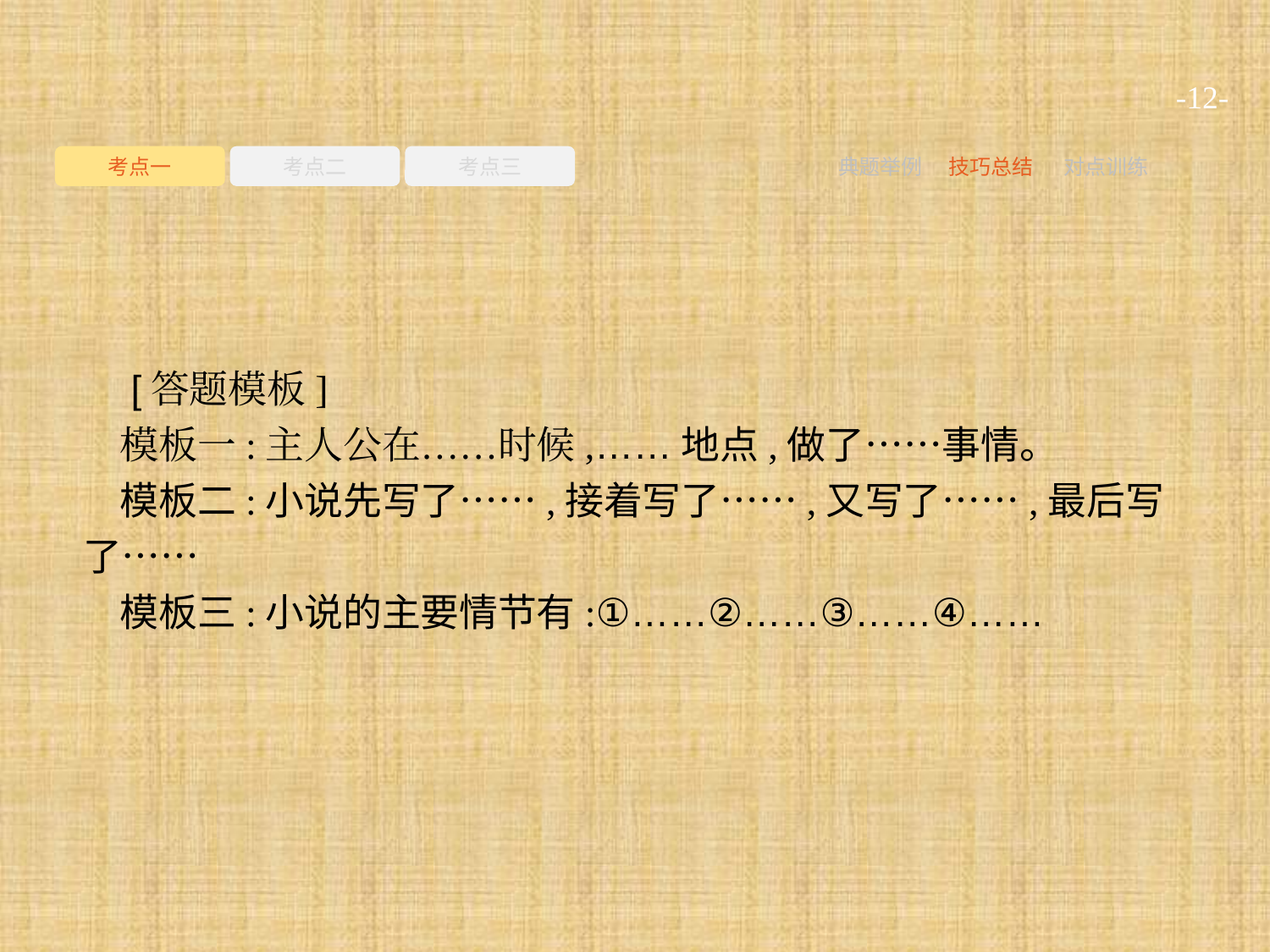

-12-
考点一
考点二
考点三
典题举例
技巧总结
对点训练
 [答题模板]
模板一:主人公在……时候,……地点,做了……事情。
模板二:小说先写了……,接着写了……,又写了……,最后写了……
模板三:小说的主要情节有:①……②……③……④……